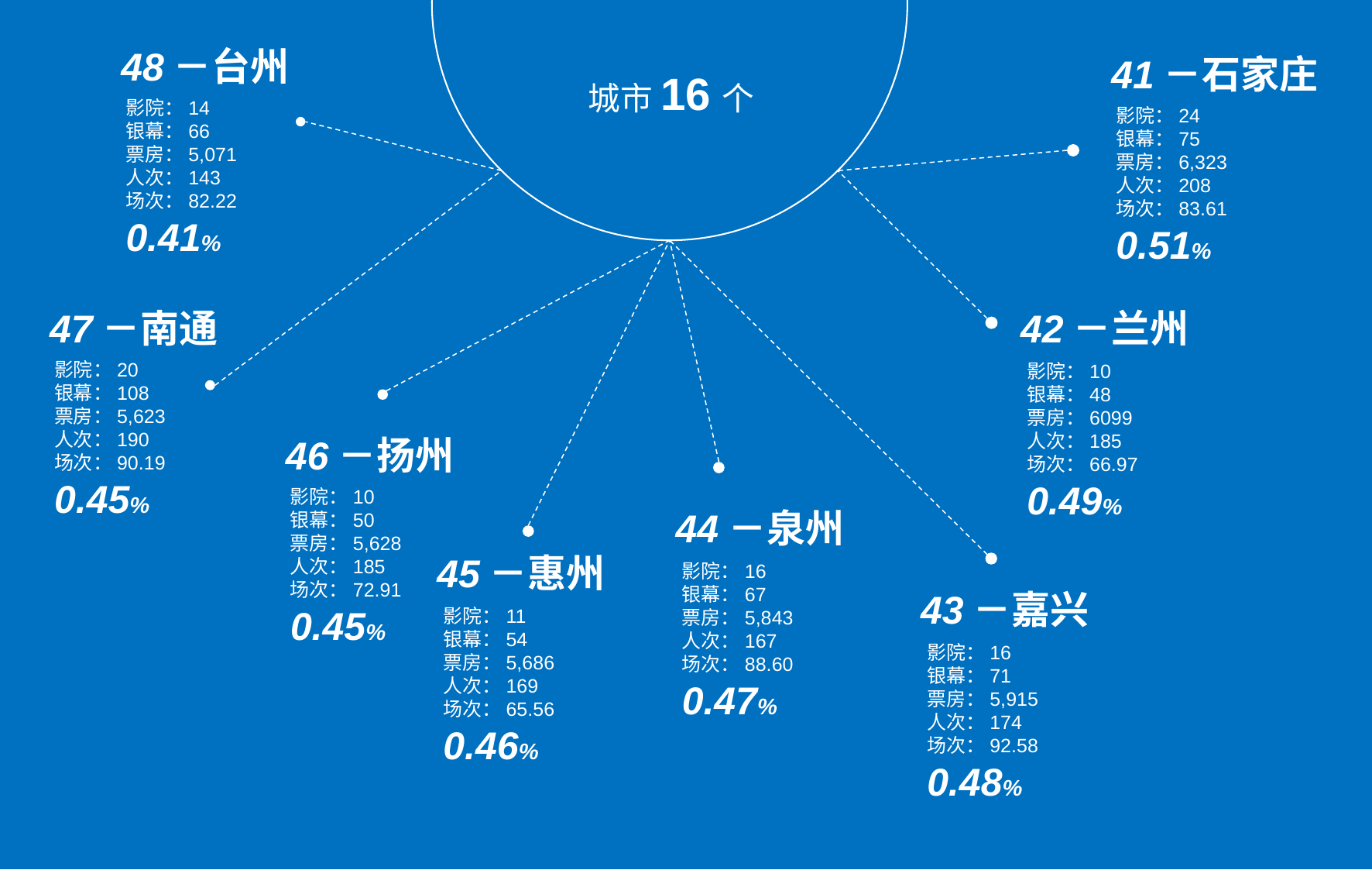

48－台州
41－石家庄
城市16个
影院：14
银幕：66
票房：5,071
人次：143
场次：82.22
0.41%
影院：24
银幕：75
票房：6,323
人次：208
场次：83.61
0.51%

47－南通
42－兰州

影院：20
银幕：108
票房：5,623
人次：190
场次：90.19
0.45%
影院：10
银幕：48
票房：6099
人次：185
场次：66.97
0.49%

46－扬州
影院：10
银幕：50
票房：5,628
人次：185
场次：72.91
0.45%

44－泉州

影院：16
银幕：67
票房：5,843
人次：167
场次：88.60
0.47%
45－惠州

影院：11
银幕：54
票房：5,686
人次：169
场次：65.56
0.46%
43－嘉兴
影院：16
银幕：71
票房：5,915
人次：174
场次：92.58
0.48%